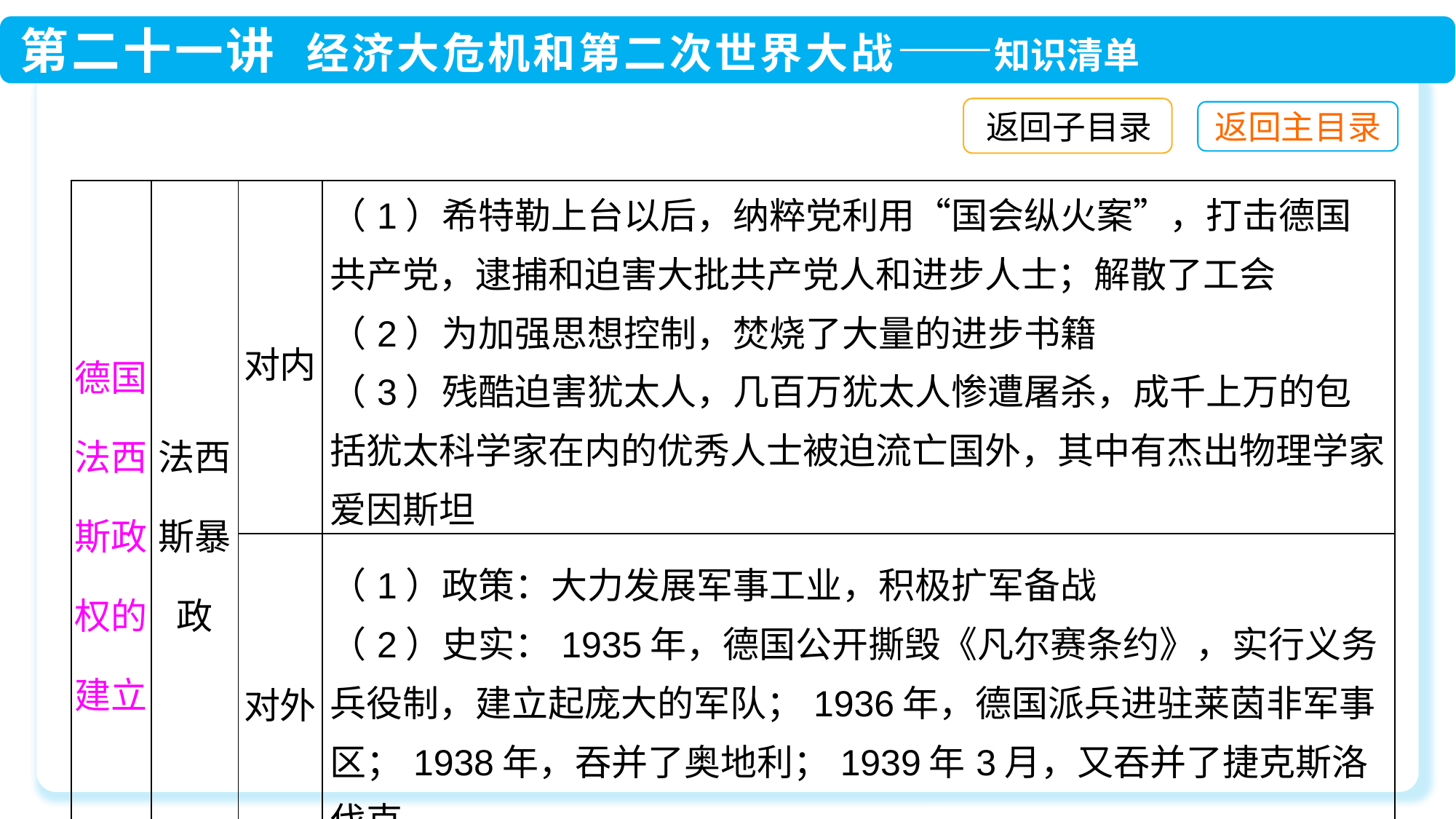

返回子目录
| 德国法西斯政权的建立 | 法西斯暴政 | 对内 | （1）希特勒上台以后，纳粹党利用“国会纵火案”，打击德国共产党，逮捕和迫害大批共产党人和进步人士；解散了工会 （2）为加强思想控制，焚烧了大量的进步书籍 （3）残酷迫害犹太人，几百万犹太人惨遭屠杀，成千上万的包括犹太科学家在内的优秀人士被迫流亡国外，其中有杰出物理学家爱因斯坦 |
| --- | --- | --- | --- |
|  |  | 对外 | （1）政策：大力发展军事工业，积极扩军备战 （2）史实：1935年，德国公开撕毁《凡尔赛条约》，实行义务兵役制，建立起庞大的军队；1936年，德国派兵进驻莱茵非军事区；1938年，吞并了奥地利；1939年3月，又吞并了捷克斯洛伐克 |